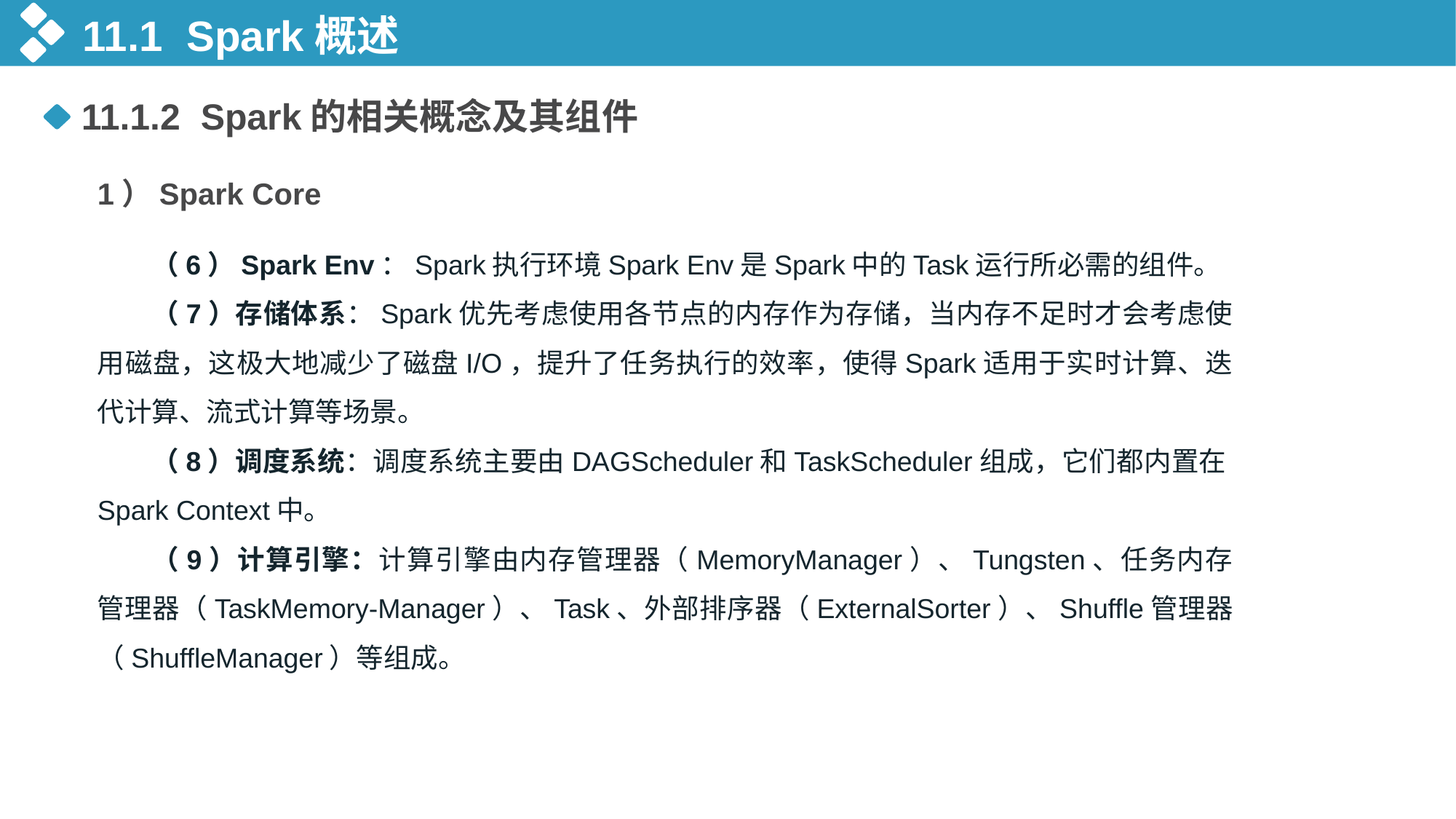

11.1  Spark概述
11.1.2  Spark的相关概念及其组件

1）Spark Core
（6）Spark Env：Spark执行环境Spark Env是Spark中的Task运行所必需的组件。
（7）存储体系：Spark优先考虑使用各节点的内存作为存储，当内存不足时才会考虑使用磁盘，这极大地减少了磁盘I/O，提升了任务执行的效率，使得Spark适用于实时计算、迭代计算、流式计算等场景。
（8）调度系统：调度系统主要由DAGScheduler和TaskScheduler组成，它们都内置在Spark Context中。
（9）计算引擎：计算引擎由内存管理器（MemoryManager）、Tungsten、任务内存管理器（TaskMemory-Manager）、Task、外部排序器（ExternalSorter）、Shuffle管理器（ShuffleManager）等组成。